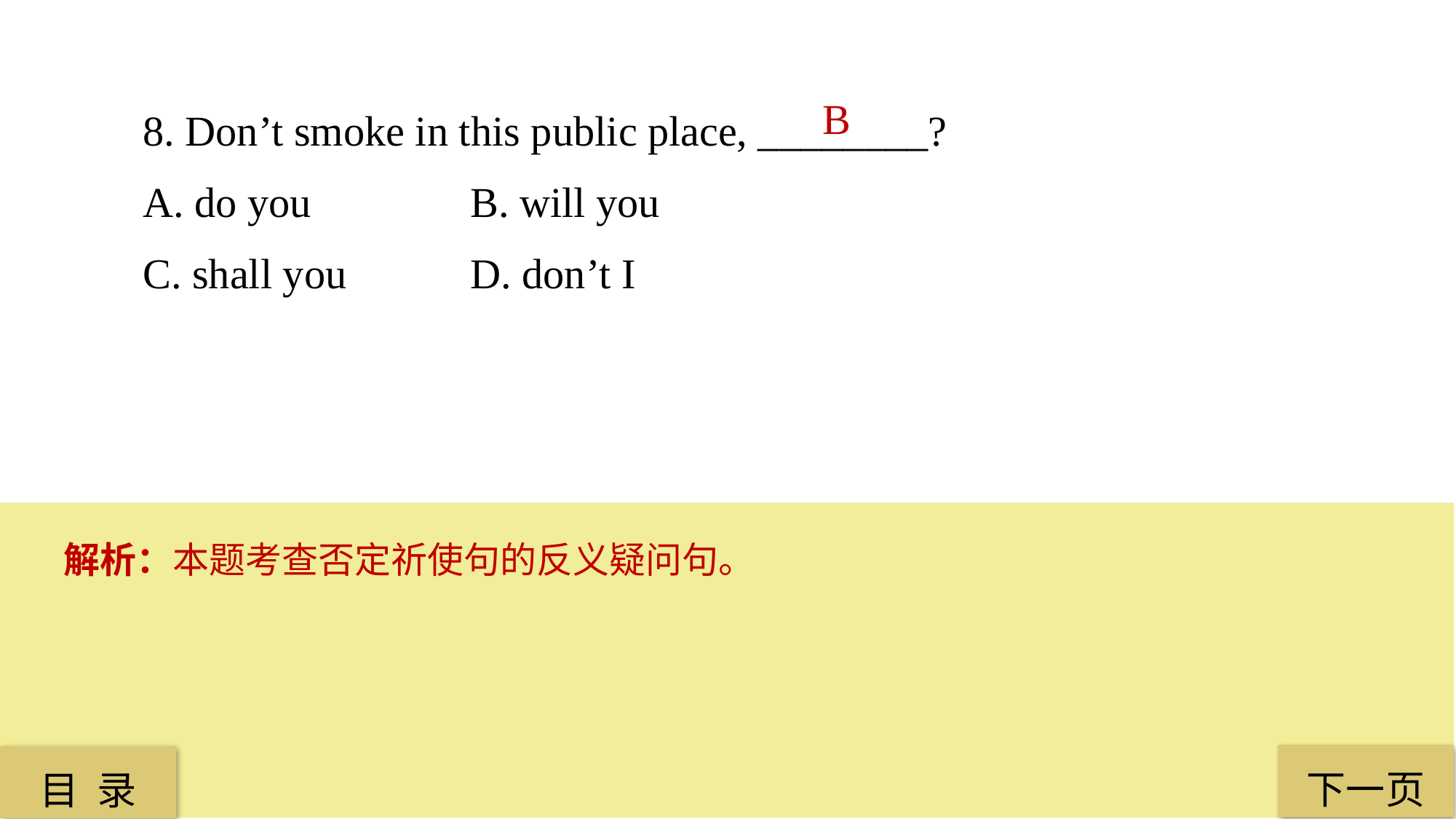

8. Don’t smoke in this public place, ________?
A. do you 		B. will you
C. shall you 		D. don’t I
B
解析：本题考查否定祈使句的反义疑问句。